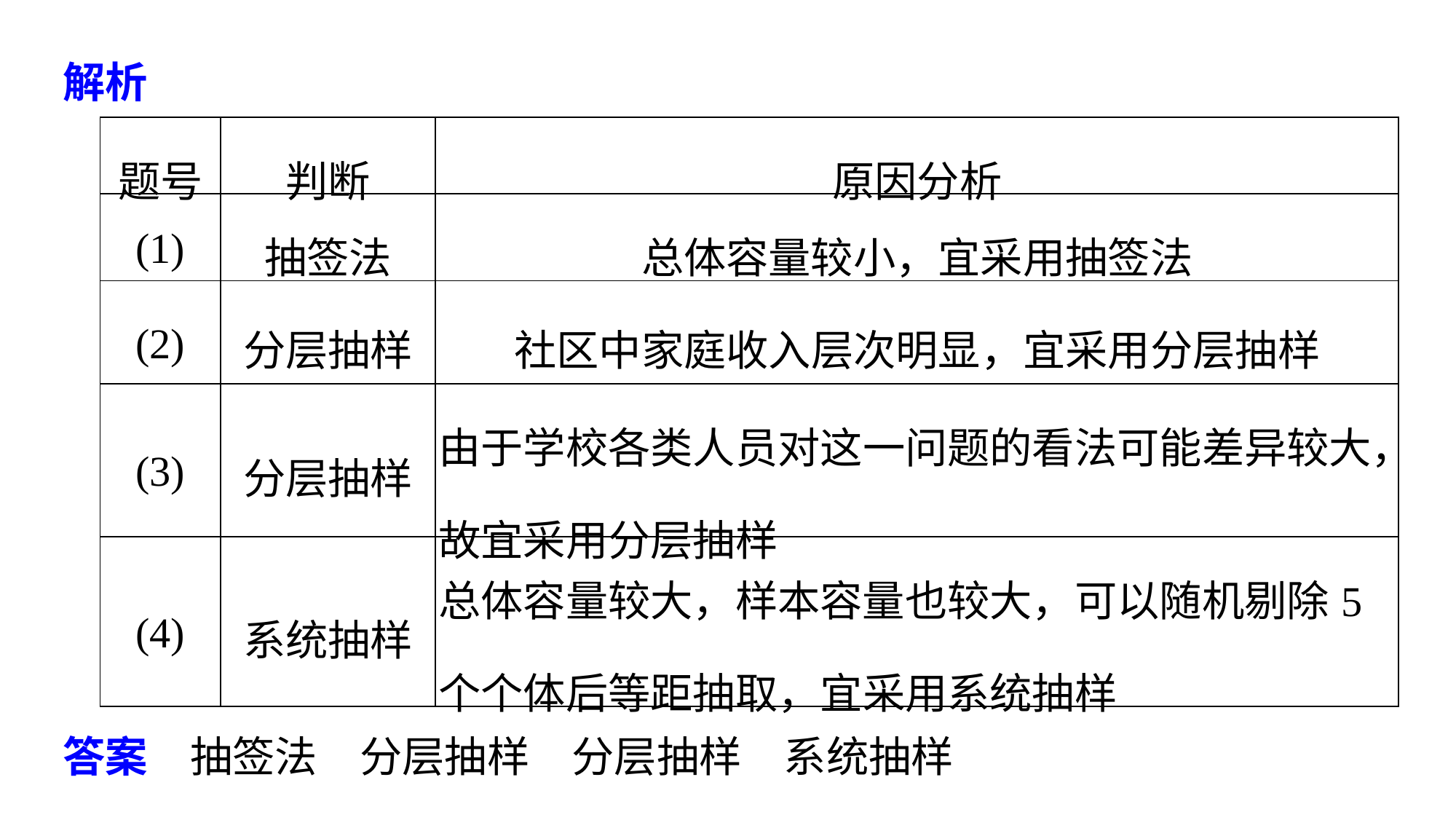

解析
| 题号 | 判断 | 原因分析 |
| --- | --- | --- |
| (1) | 抽签法 | 总体容量较小，宜采用抽签法 |
| (2) | 分层抽样 | 社区中家庭收入层次明显，宜采用分层抽样 |
| (3) | 分层抽样 | 由于学校各类人员对这一问题的看法可能差异较大，故宜采用分层抽样 |
| (4) | 系统抽样 | 总体容量较大，样本容量也较大，可以随机剔除5个个体后等距抽取，宜采用系统抽样 |
答案　抽签法　分层抽样　分层抽样　系统抽样